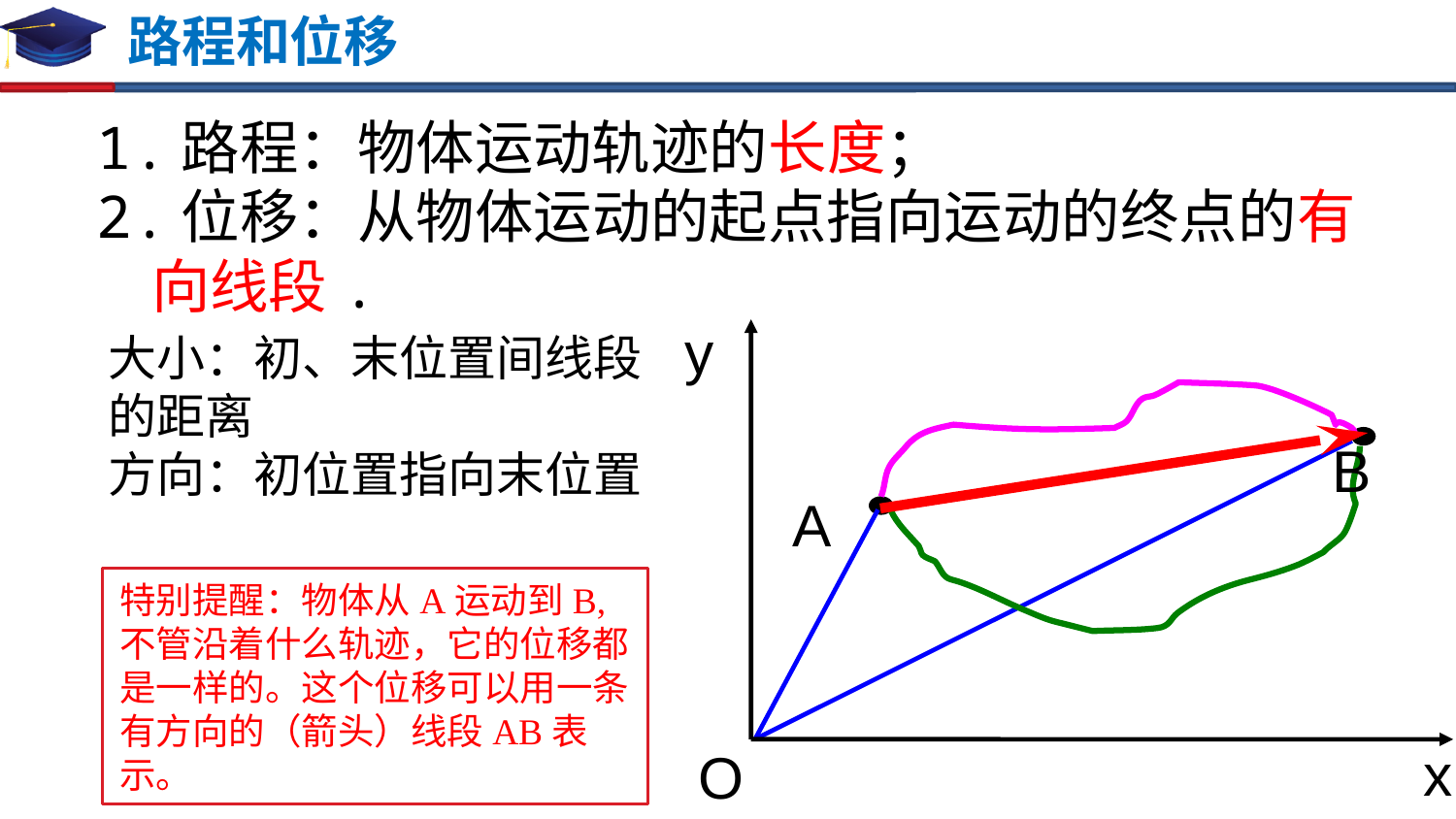

# 路程和位移

1.路程：物体运动轨迹的长度；
2.位移：从物体运动的起点指向运动的终点的有向线段.
y

B
A
x
O

大小：初、末位置间线段的距离
方向：初位置指向末位置

特别提醒：物体从A运动到B,不管沿着什么轨迹，它的位移都是一样的。这个位移可以用一条有方向的（箭头）线段AB表示。